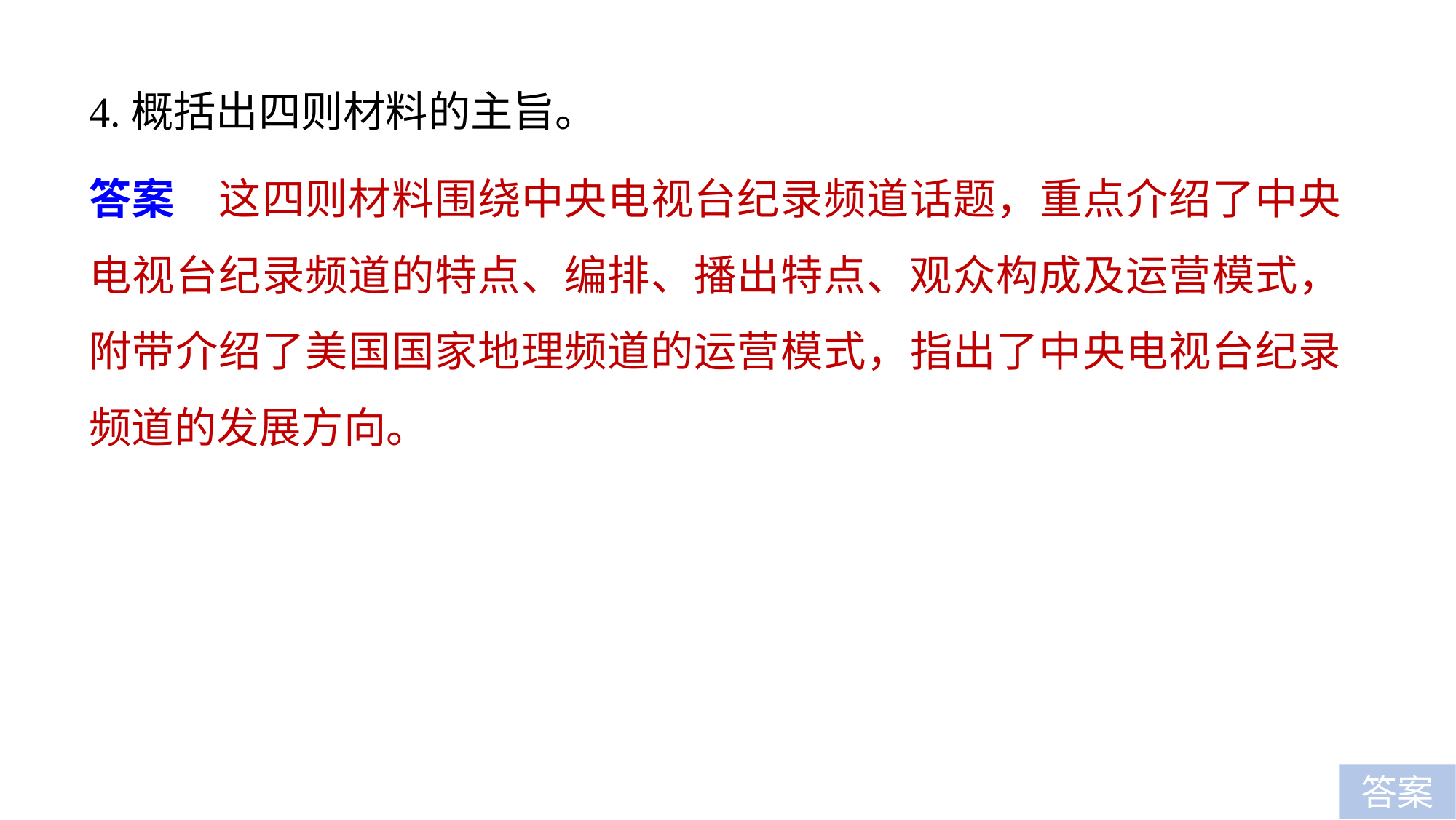

4.概括出四则材料的主旨。
答案　这四则材料围绕中央电视台纪录频道话题，重点介绍了中央电视台纪录频道的特点、编排、播出特点、观众构成及运营模式，附带介绍了美国国家地理频道的运营模式，指出了中央电视台纪录频道的发展方向。
答案